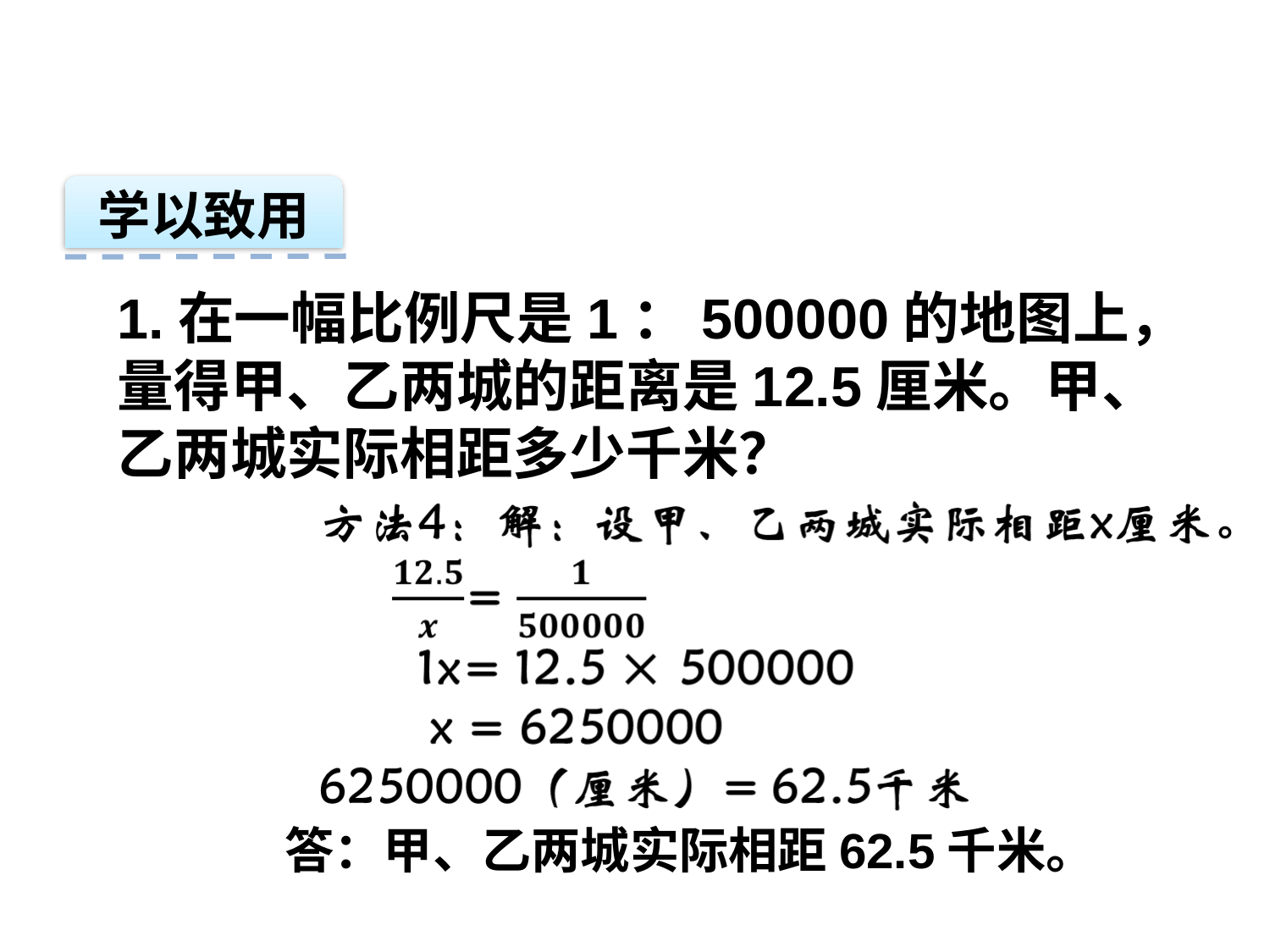

学以致用
1.在一幅比例尺是1：500000的地图上，量得甲、乙两城的距离是12.5厘米。甲、乙两城实际相距多少千米？

答：甲、乙两城实际相距62.5千米。